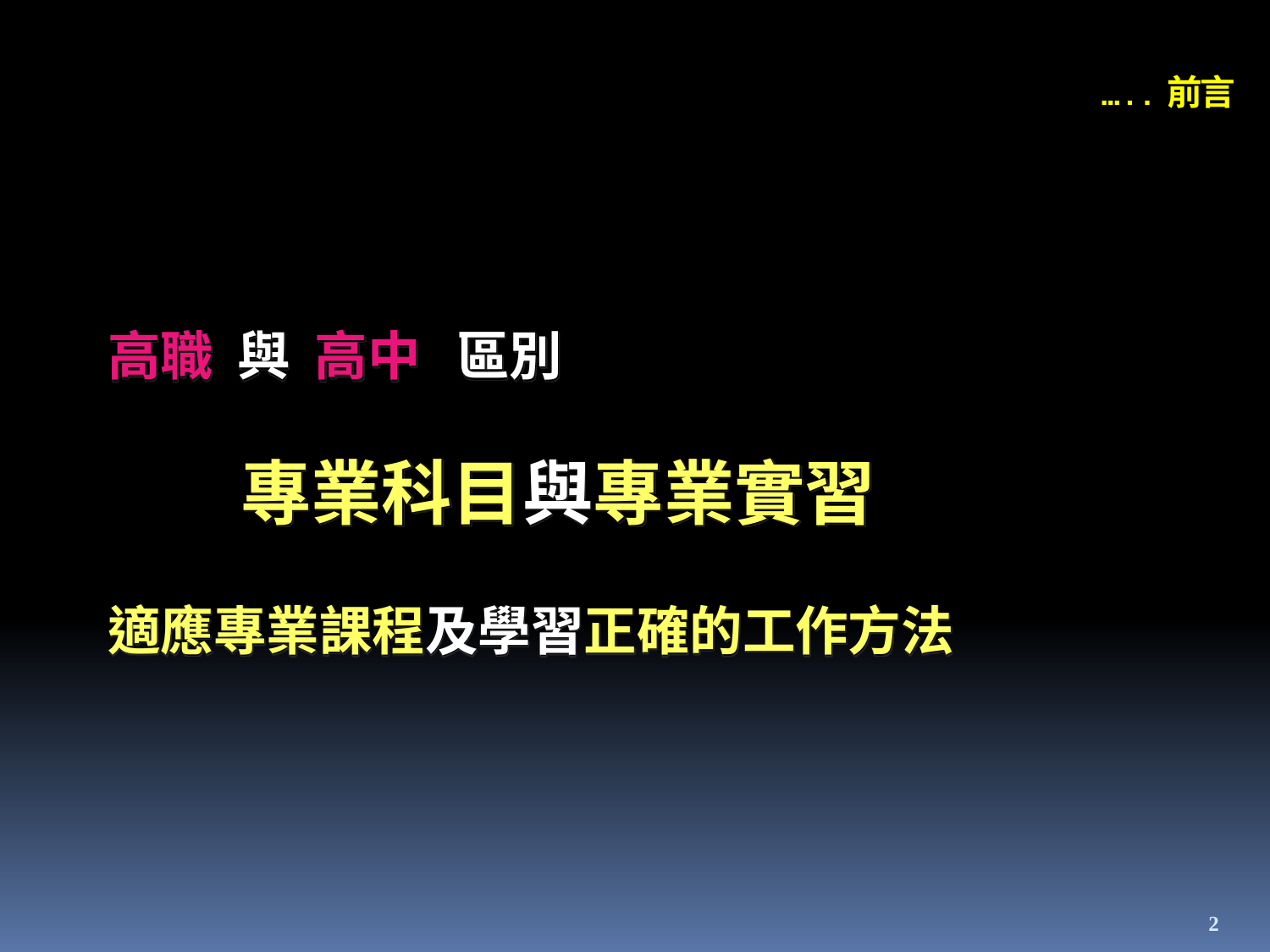

…..前言
高職  與  高中   區別

          專業科目與專業實習

適應專業課程及學習正確的工作方法

2